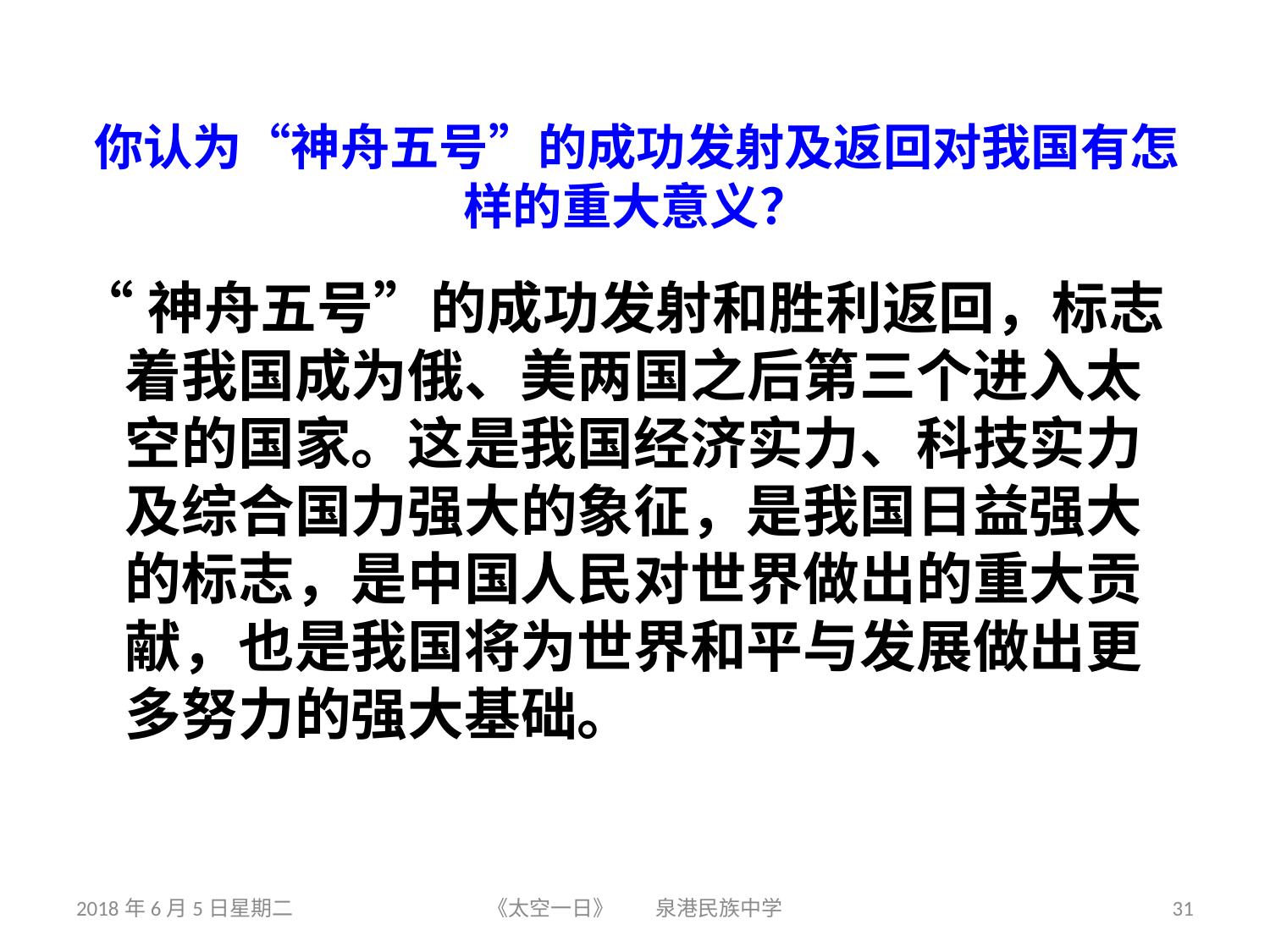

# 你认为“神舟五号”的成功发射及返回对我国有怎样的重大意义？
“神舟五号”的成功发射和胜利返回，标志着我国成为俄、美两国之后第三个进入太空的国家。这是我国经济实力、科技实力及综合国力强大的象征，是我国日益强大的标志，是中国人民对世界做出的重大贡献，也是我国将为世界和平与发展做出更多努力的强大基础。
2018年6月5日星期二
《太空一日》         泉港民族中学
31